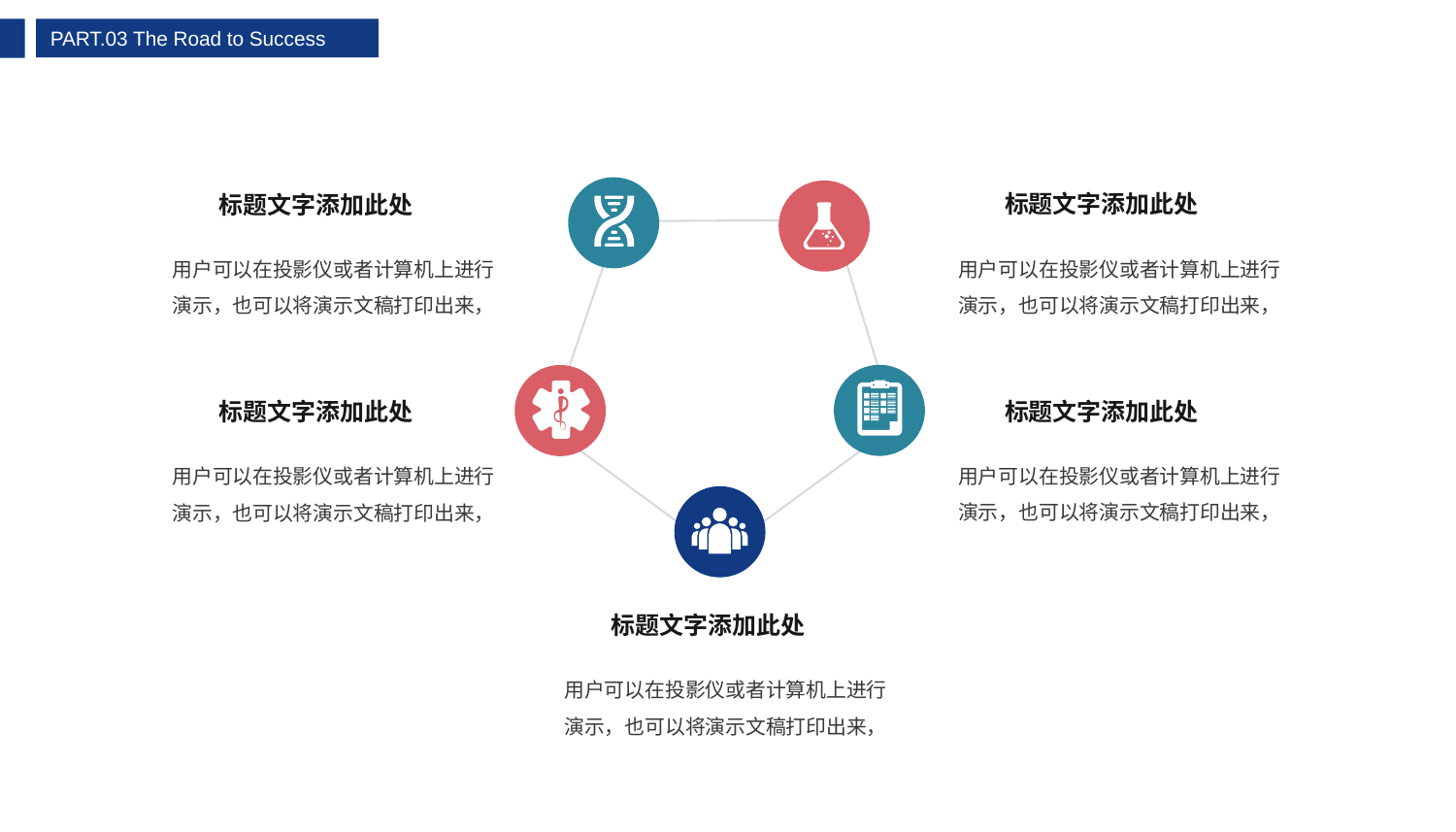

PART.03 The Road to Success
标题文字添加此处

标题文字添加此处

用户可以在投影仪或者计算机上进行演示，也可以将演示文稿打印出来，
用户可以在投影仪或者计算机上进行演示，也可以将演示文稿打印出来，
标题文字添加此处

标题文字添加此处

用户可以在投影仪或者计算机上进行演示，也可以将演示文稿打印出来，
用户可以在投影仪或者计算机上进行演示，也可以将演示文稿打印出来，
标题文字添加此处

用户可以在投影仪或者计算机上进行演示，也可以将演示文稿打印出来，